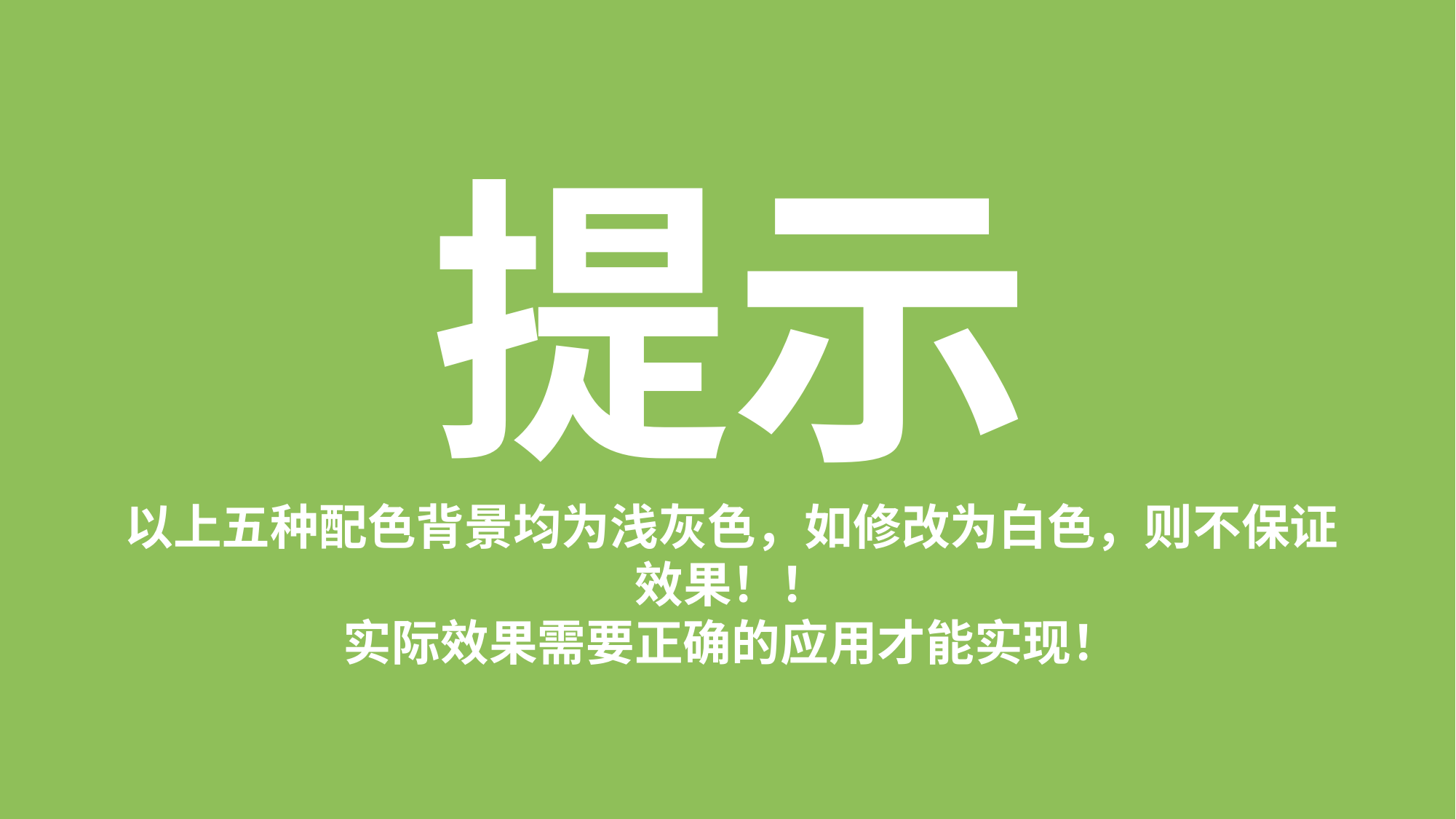

提示
以上五种配色背景均为浅灰色，如修改为白色，则不保证效果！！
实际效果需要正确的应用才能实现！